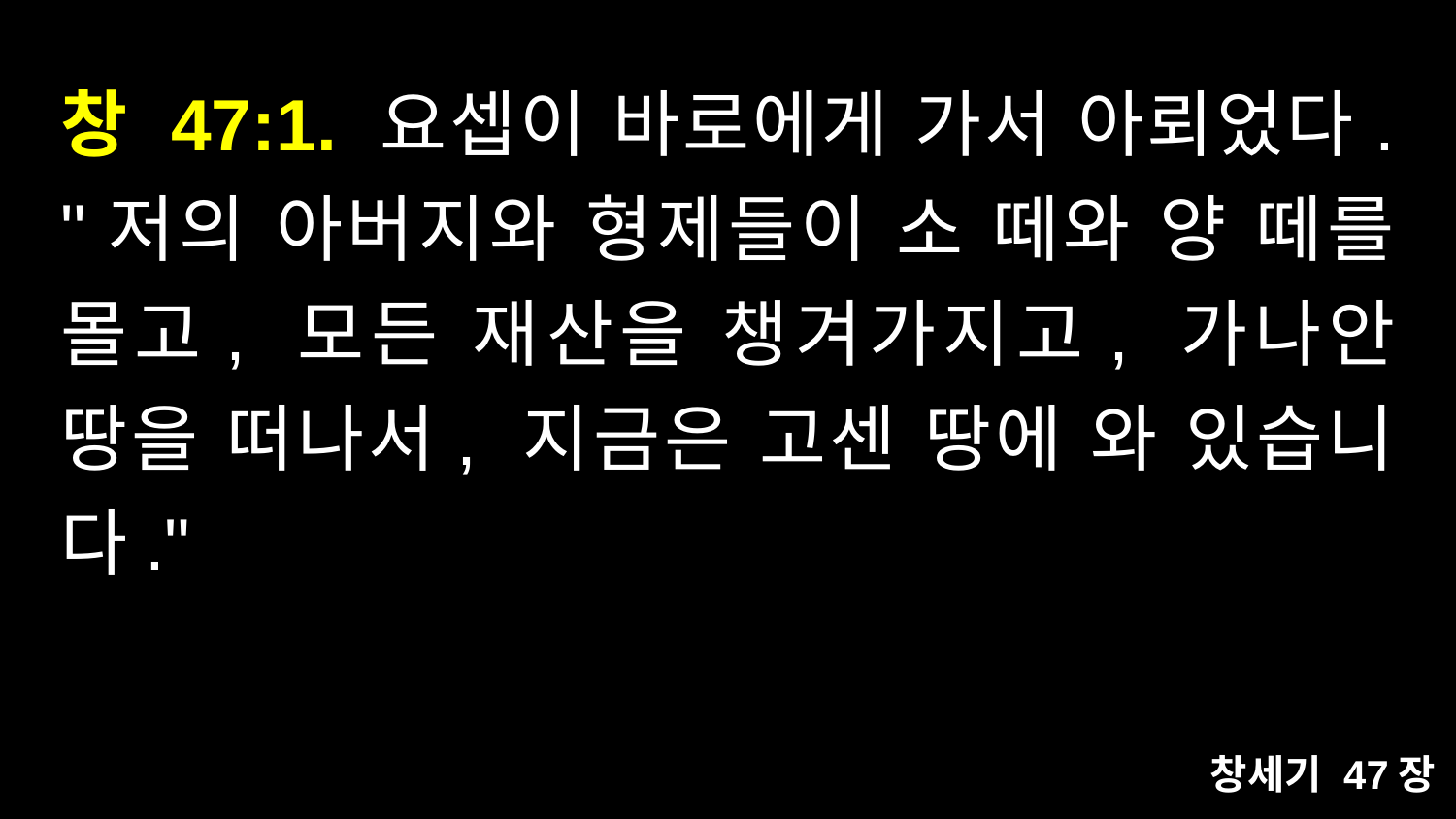

# 창 47:1. 요셉이 바로에게 가서 아뢰었다. "저의 아버지와 형제들이 소 떼와 양 떼를 몰고, 모든 재산을 챙겨가지고, 가나안 땅을 떠나서, 지금은 고센 땅에 와 있습니다."
창세기 47장